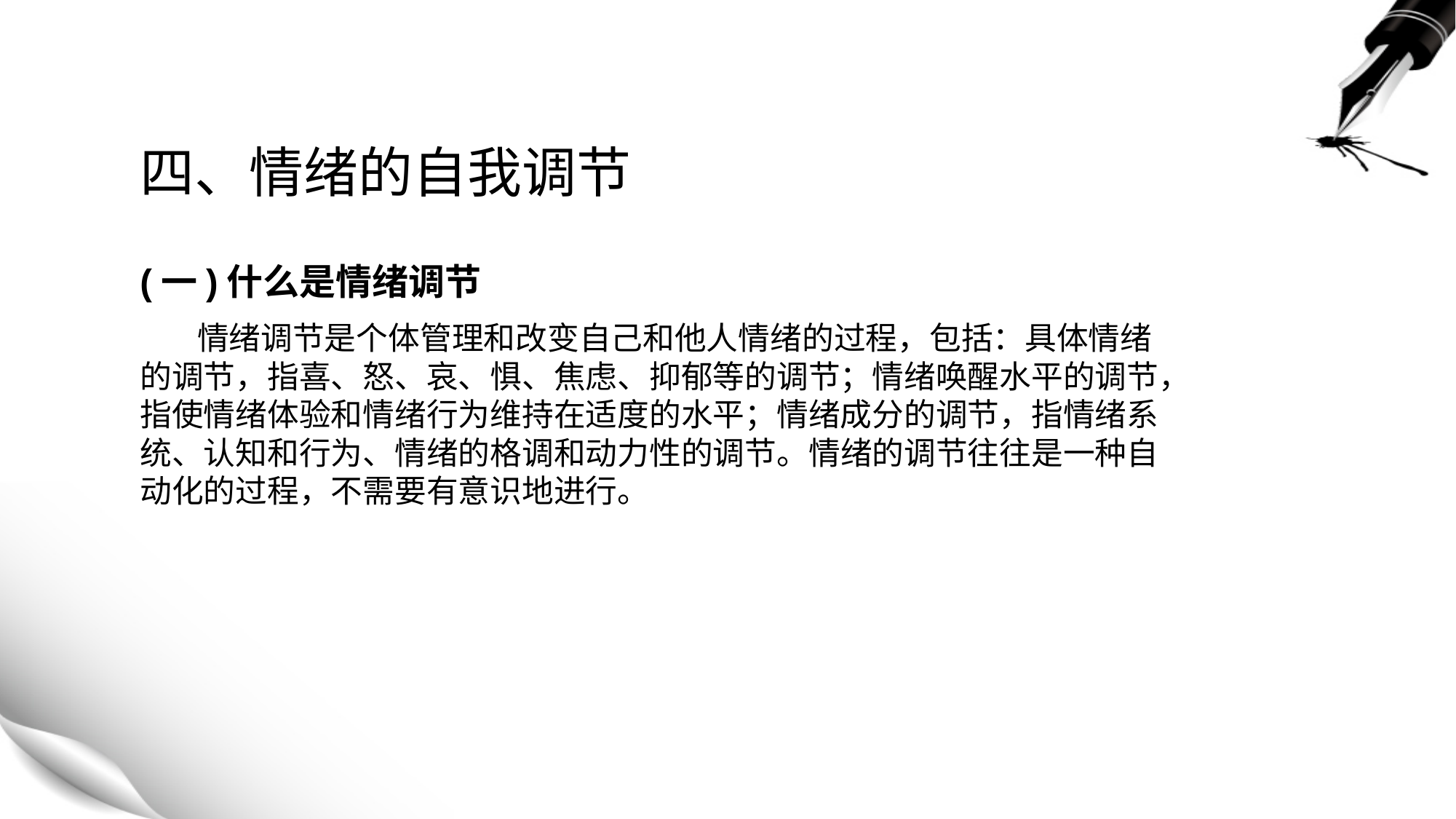

# 四、情绪的自我调节
(一)什么是情绪调节
       情绪调节是个体管理和改变自己和他人情绪的过程，包括：具体情绪的调节，指喜、怒、哀、惧、焦虑、抑郁等的调节；情绪唤醒水平的调节，指使情绪体验和情绪行为维持在适度的水平；情绪成分的调节，指情绪系统、认知和行为、情绪的格调和动力性的调节。情绪的调节往往是一种自动化的过程，不需要有意识地进行。